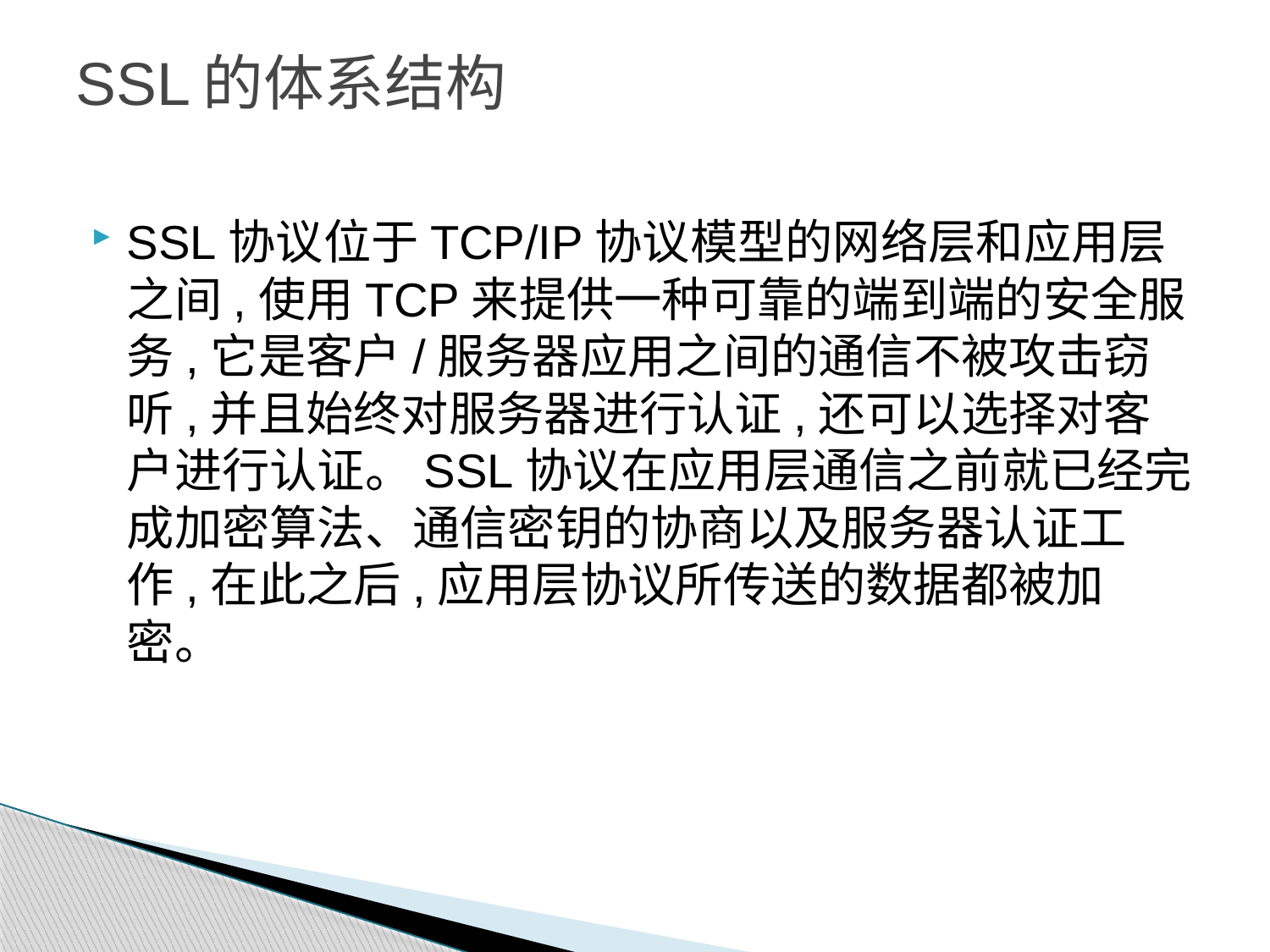

# SSL的体系结构
SSL协议位于TCP/IP协议模型的网络层和应用层之间,使用TCP来提供一种可靠的端到端的安全服务,它是客户/服务器应用之间的通信不被攻击窃听,并且始终对服务器进行认证,还可以选择对客户进行认证。SSL协议在应用层通信之前就已经完成加密算法、通信密钥的协商以及服务器认证工作,在此之后,应用层协议所传送的数据都被加密。